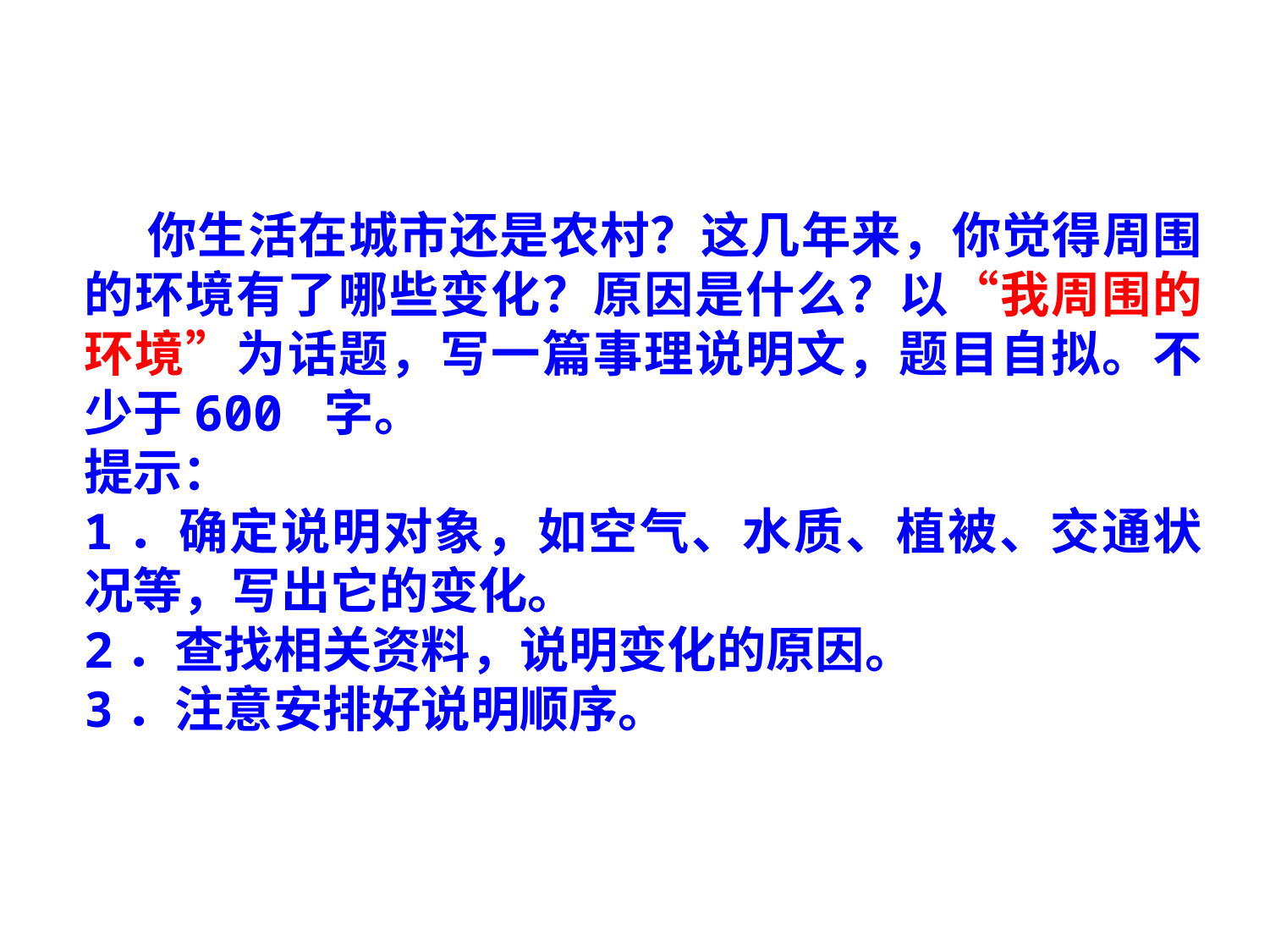

你生活在城市还是农村？这几年来，你觉得周围的环境有了哪些变化？原因是什么？以“我周围的环境”为话题，写一篇事理说明文，题目自拟。不少于600 字。
提示：
1．确定说明对象，如空气、水质、植被、交通状况等，写出它的变化。
2．查找相关资料，说明变化的原因。
3．注意安排好说明顺序。